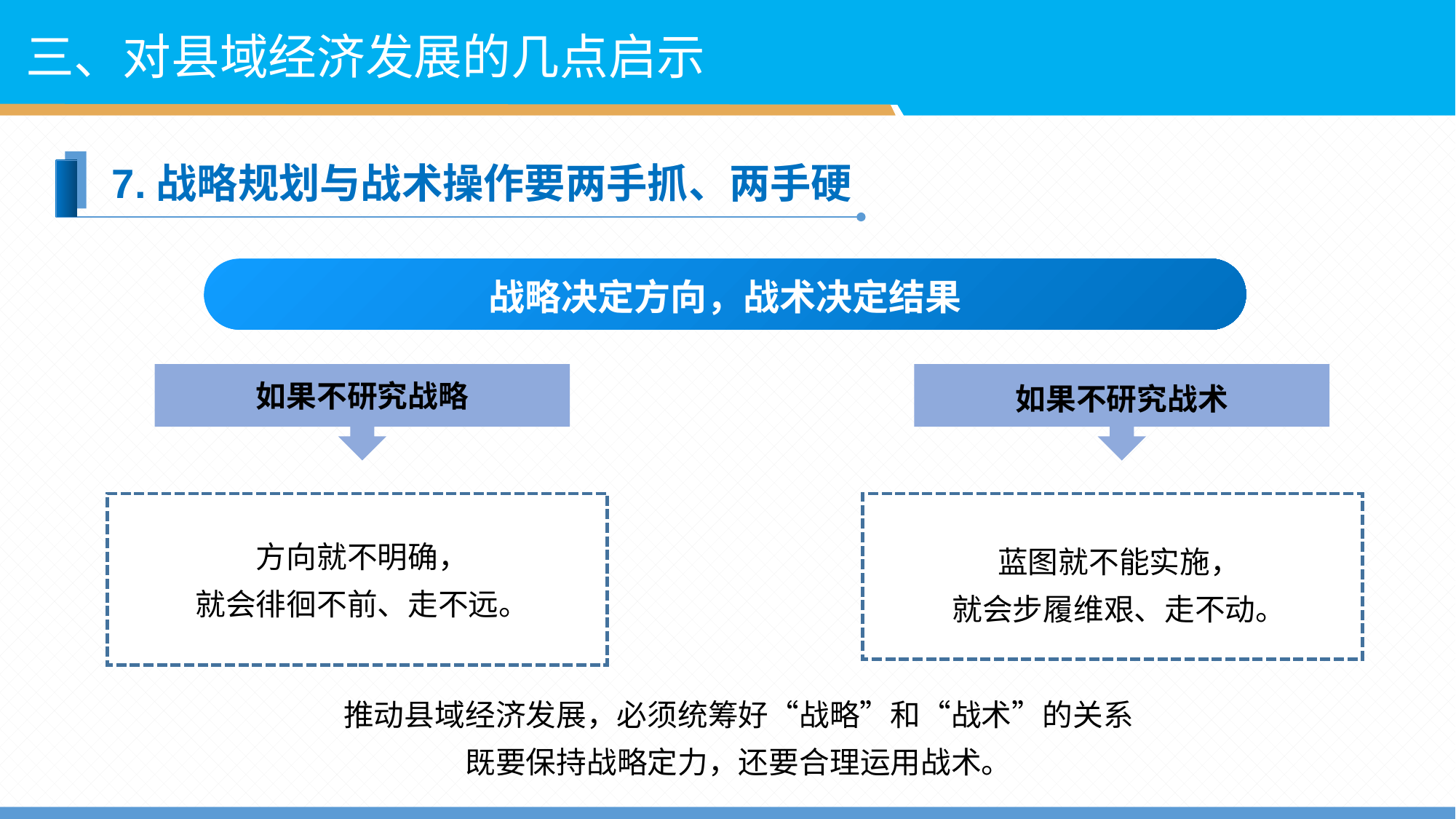

三、对县域经济发展的几点启示

7.战略规划与战术操作要两手抓、两手硬

战略决定方向，战术决定结果

如果不研究战略
如果不研究战术

方向就不明确，
就会徘徊不前、走不远。
蓝图就不能实施，
就会步履维艰、走不动。
推动县域经济发展，必须统筹好“战略”和“战术”的关系
既要保持战略定力，还要合理运用战术。